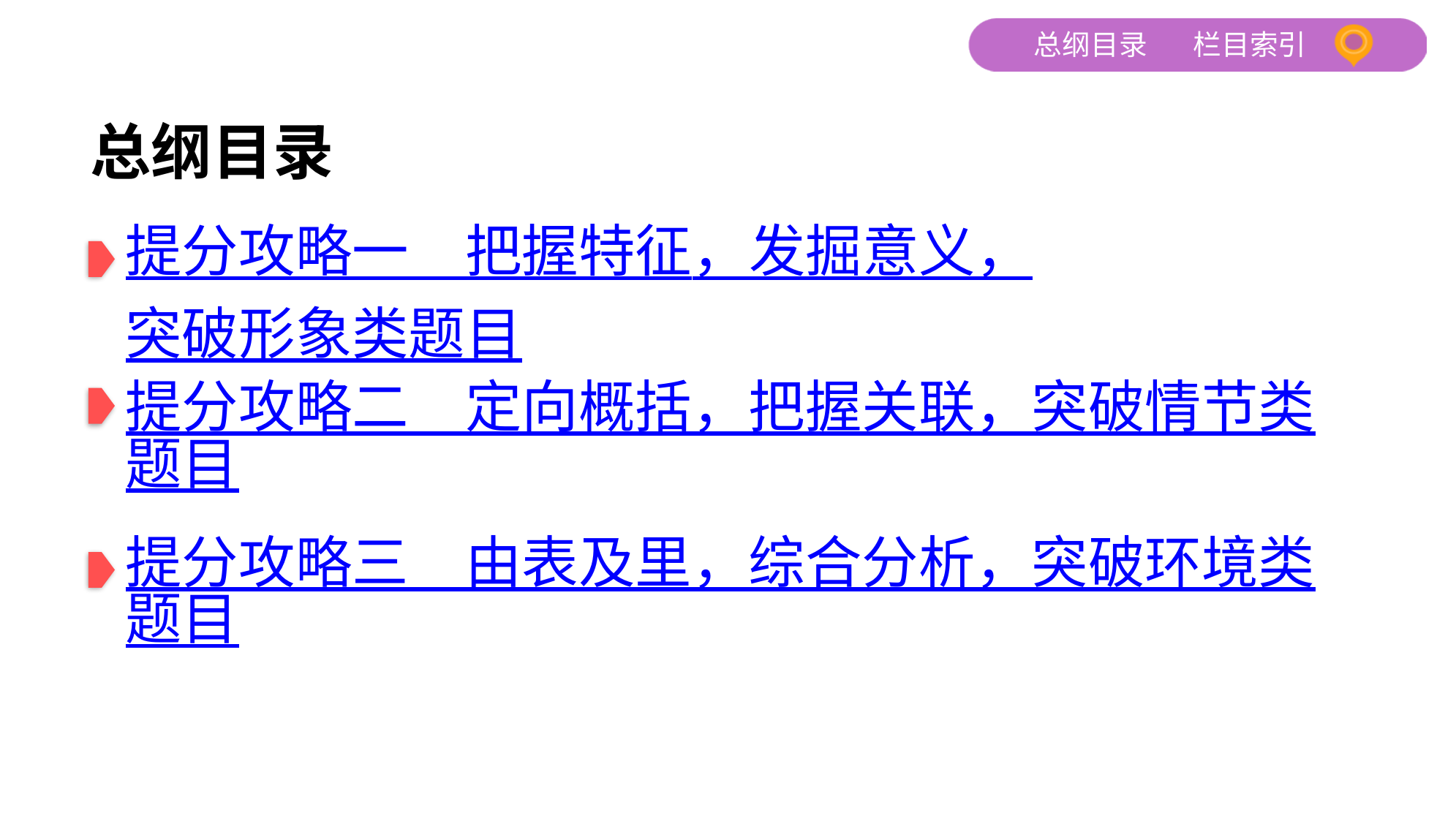

总纲目录
提分攻略一　把握特征，发掘意义，突破形象类题目

提分攻略二　定向概括，把握关联，突破情节类题目

提分攻略三　由表及里，综合分析，突破环境类题目